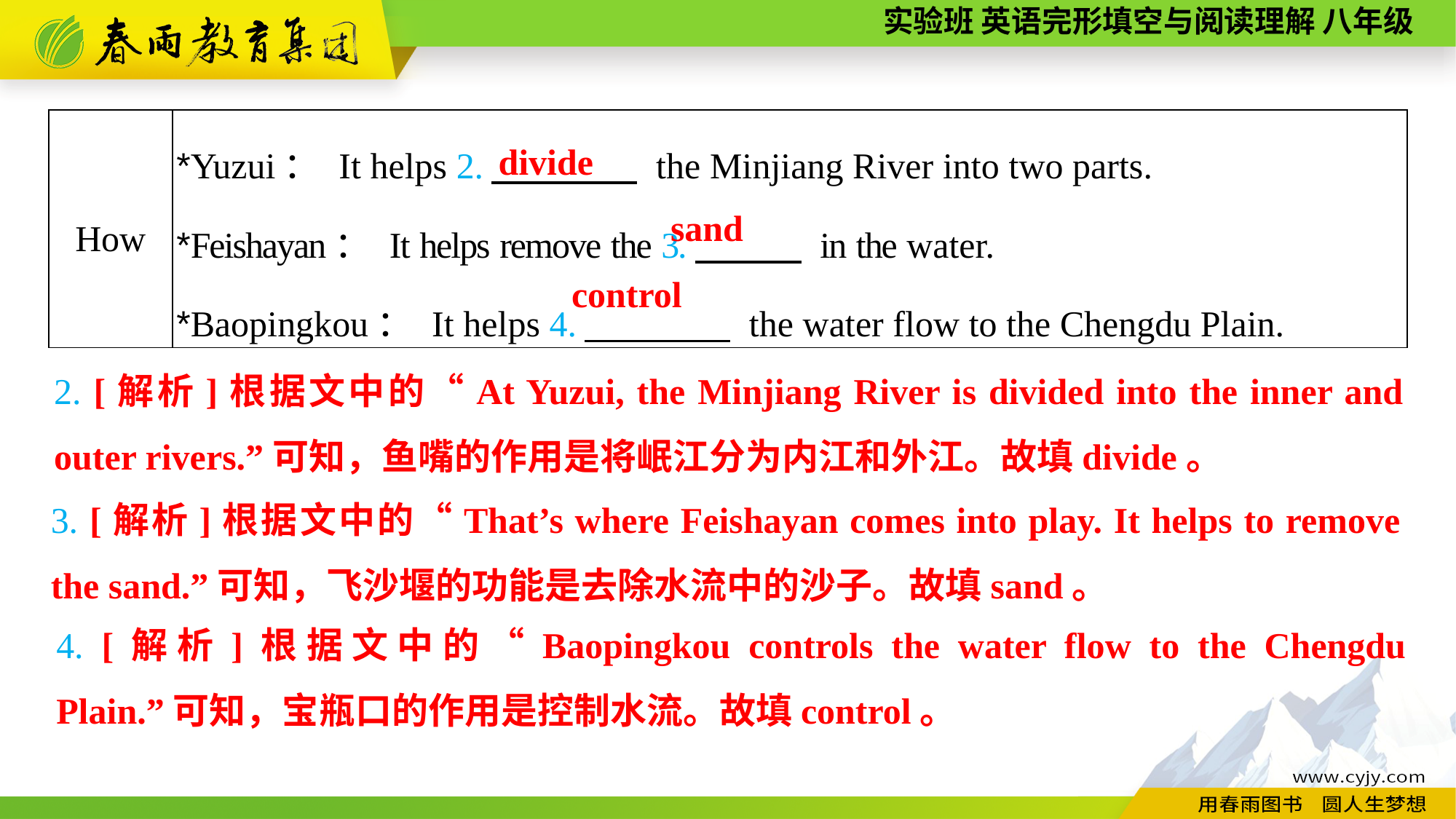

| How | \*Yuzui： It helps 2.　　　　 the Minjiang River into two parts. \*Feishayan： It helps remove the 3.　　　 in the water. \*Baopingkou： It helps 4.　　　　 the water flow to the Chengdu Plain. |
| --- | --- |
divide
sand
control
2. [解析]根据文中的“At Yuzui, the Minjiang River is divided into the inner and outer rivers.”可知，鱼嘴的作用是将岷江分为内江和外江。故填divide。
3. [解析]根据文中的“That’s where Feishayan comes into play. It helps to remove the sand.”可知，飞沙堰的功能是去除水流中的沙子。故填sand。
4. [解析]根据文中的“Baopingkou controls the water flow to the Chengdu Plain.”可知，宝瓶口的作用是控制水流。故填control。